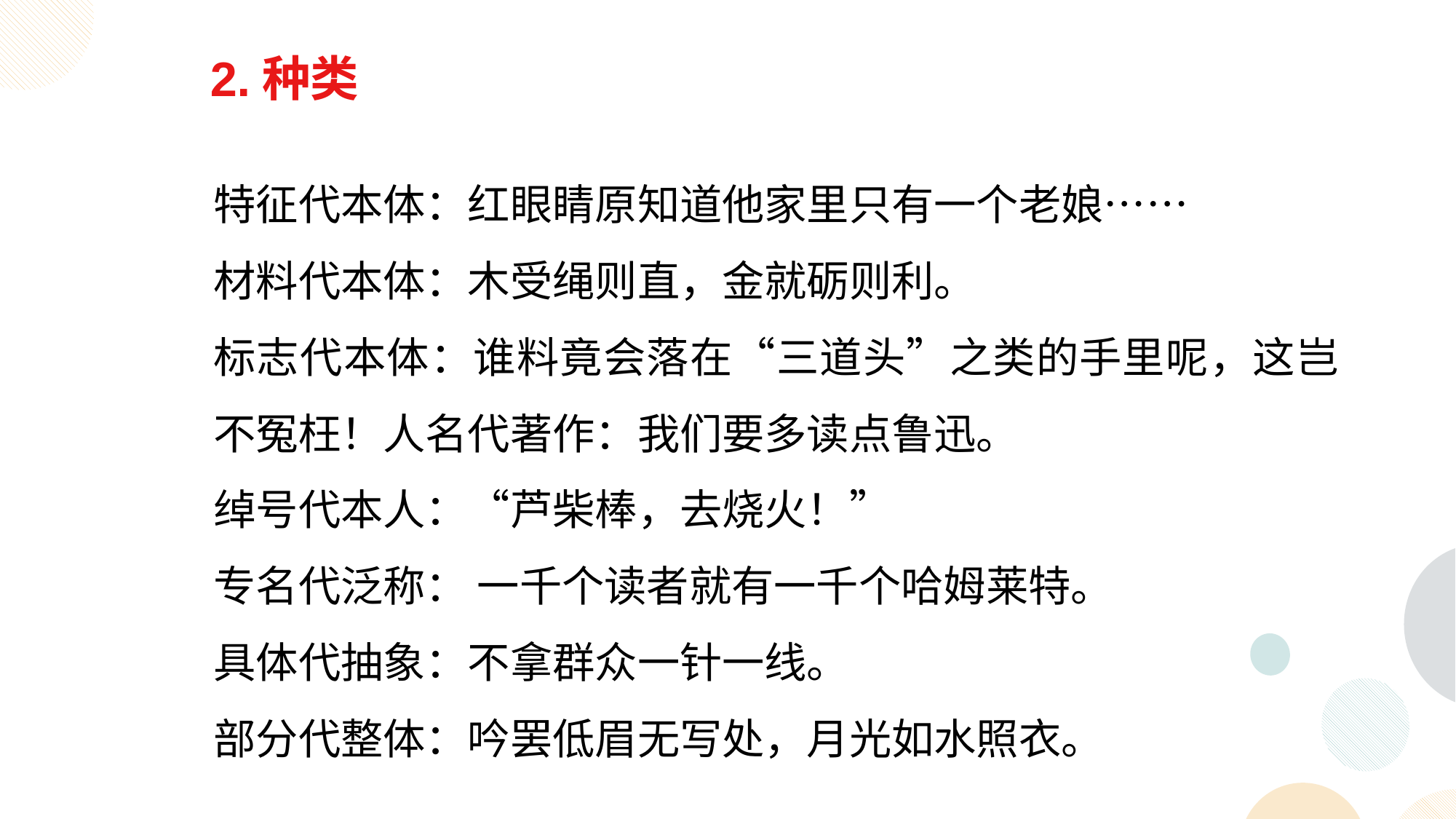

2.种类
特征代本体：红眼睛原知道他家里只有一个老娘……
材料代本体：木受绳则直，金就砺则利。
标志代本体：谁料竟会落在“三道头”之类的手里呢，这岂不冤枉！人名代著作：我们要多读点鲁迅。
绰号代本人：“芦柴棒，去烧火！”
专名代泛称： 一千个读者就有一千个哈姆莱特。
具体代抽象：不拿群众一针一线。
部分代整体：吟罢低眉无写处，月光如水照衣。